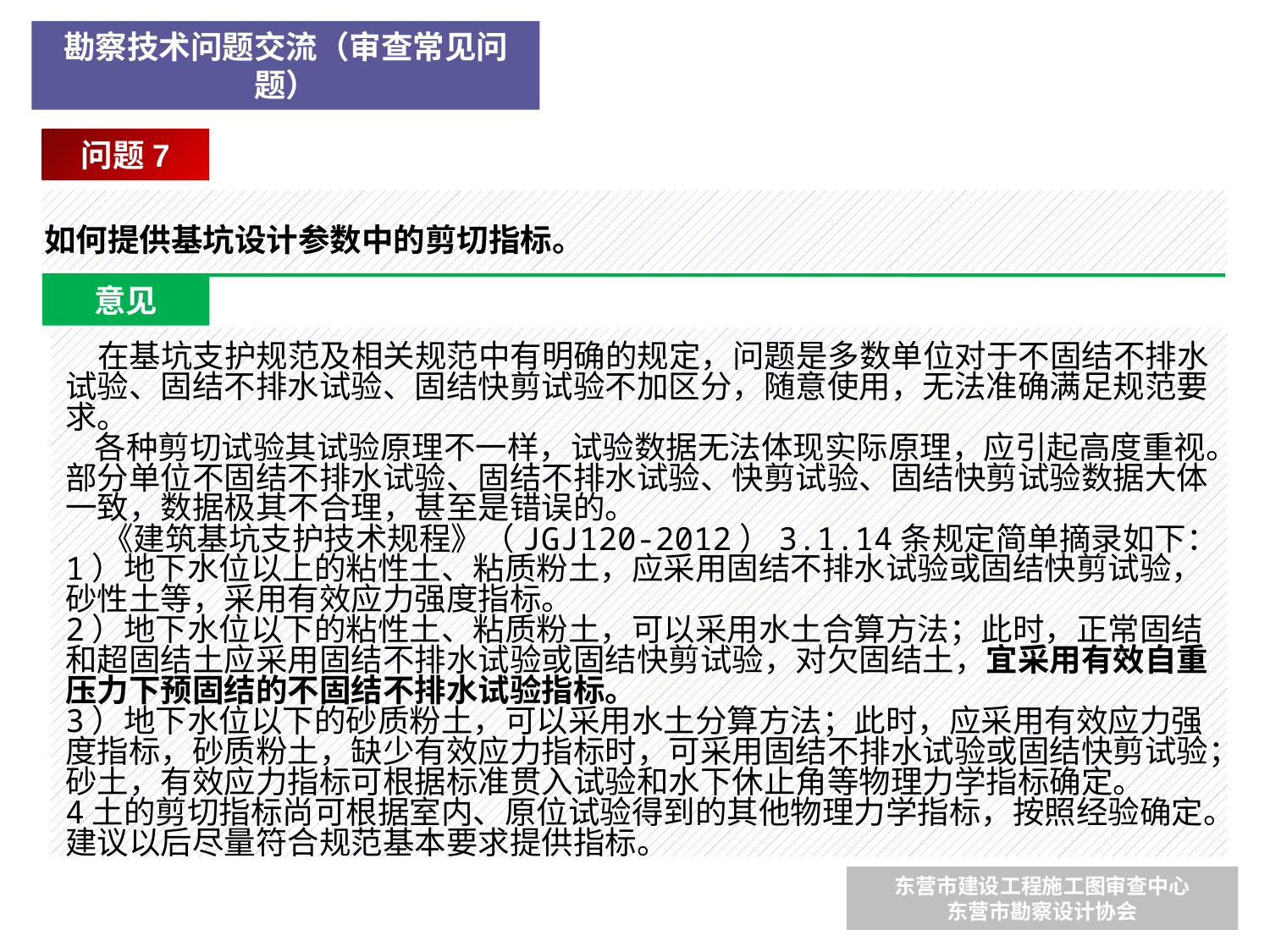

勘察技术问题交流（审查常见问题）
问题7

如何提供基坑设计参数中的剪切指标。
意见

    在基坑支护规范及相关规范中有明确的规定，问题是多数单位对于不固结不排水试验、固结不排水试验、固结快剪试验不加区分，随意使用，无法准确满足规范要求。
   各种剪切试验其试验原理不一样，试验数据无法体现实际原理，应引起高度重视。部分单位不固结不排水试验、固结不排水试验、快剪试验、固结快剪试验数据大体一致，数据极其不合理，甚至是错误的。
    《建筑基坑支护技术规程》（JGJ120-2012）3.1.14条规定简单摘录如下：
1）地下水位以上的粘性土、粘质粉土，应采用固结不排水试验或固结快剪试验，砂性土等，采用有效应力强度指标。
2）地下水位以下的粘性土、粘质粉土，可以采用水土合算方法；此时，正常固结和超固结土应采用固结不排水试验或固结快剪试验，对欠固结土，宜采用有效自重压力下预固结的不固结不排水试验指标。
3）地下水位以下的砂质粉土，可以采用水土分算方法；此时，应采用有效应力强度指标，砂质粉土，缺少有效应力指标时，可采用固结不排水试验或固结快剪试验；砂土，有效应力指标可根据标准贯入试验和水下休止角等物理力学指标确定。
4土的剪切指标尚可根据室内、原位试验得到的其他物理力学指标，按照经验确定。
建议以后尽量符合规范基本要求提供指标。

东营市建设工程施工图审查中心
东营市勘察设计协会